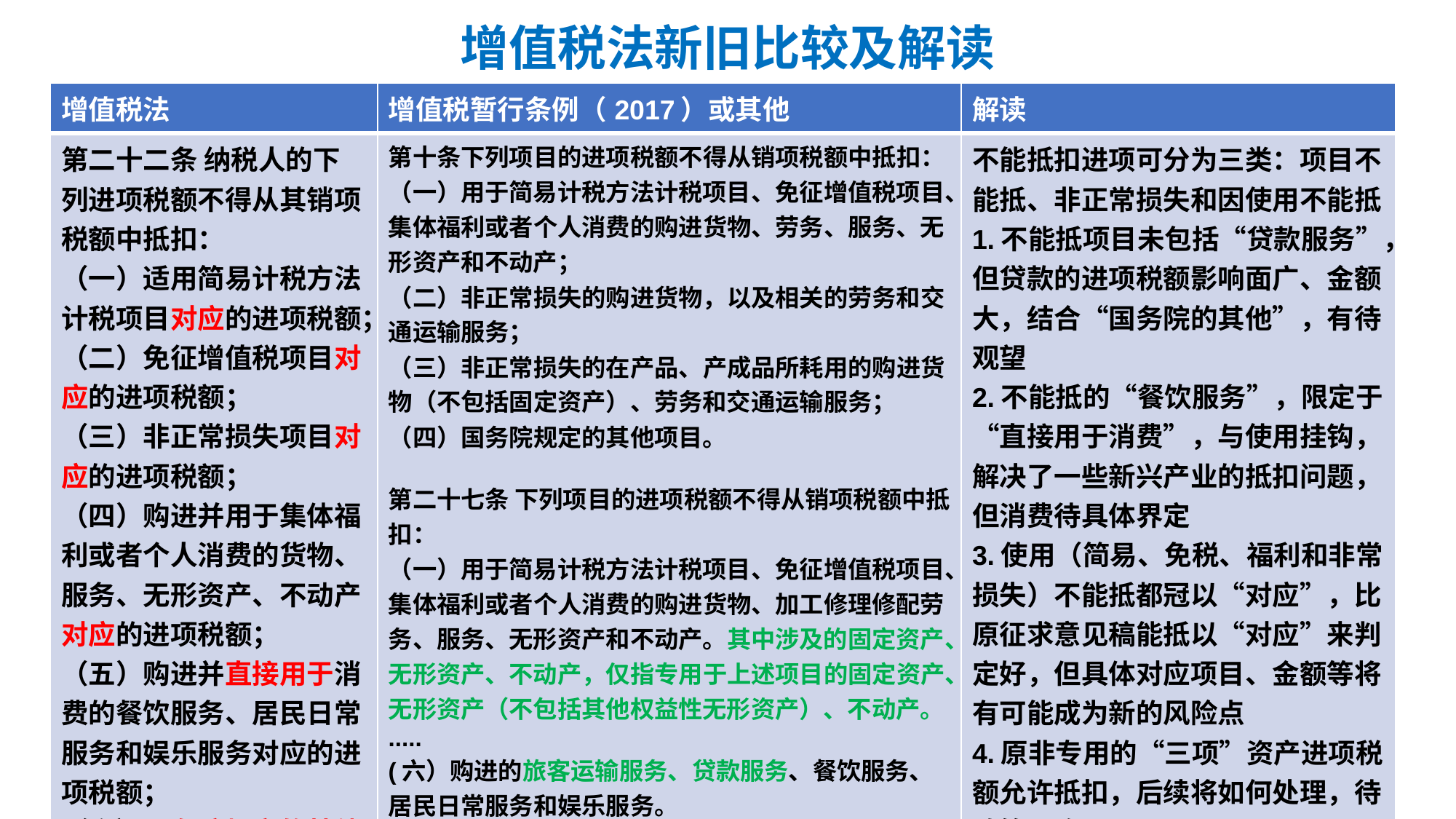

# 增值税法新旧比较及解读
| 增值税法 | 增值税暂行条例（2017）或其他 | 解读 |
| --- | --- | --- |
| 第二十二条 纳税人的下列进项税额不得从其销项税额中抵扣： （一）适用简易计税方法计税项目对应的进项税额； （二）免征增值税项目对应的进项税额； （三）非正常损失项目对应的进项税额； （四）购进并用于集体福利或者个人消费的货物、服务、无形资产、不动产对应的进项税额； （五）购进并直接用于消费的餐饮服务、居民日常服务和娱乐服务对应的进项税额； （六）国务院规定的其他进项税额。 | 第十条下列项目的进项税额不得从销项税额中抵扣： （一）用于简易计税方法计税项目、免征增值税项目、集体福利或者个人消费的购进货物、劳务、服务、无形资产和不动产； （二）非正常损失的购进货物，以及相关的劳务和交通运输服务； （三）非正常损失的在产品、产成品所耗用的购进货物（不包括固定资产）、劳务和交通运输服务； （四）国务院规定的其他项目。 第二十七条 下列项目的进项税额不得从销项税额中抵扣： （一）用于简易计税方法计税项目、免征增值税项目、集体福利或者个人消费的购进货物、加工修理修配劳务、服务、无形资产和不动产。其中涉及的固定资产、无形资产、不动产，仅指专用于上述项目的固定资产、无形资产（不包括其他权益性无形资产）、不动产。 ..... (六）购进的旅客运输服务、贷款服务、餐饮服务、居民日常服务和娱乐服务。 ——财税【2016】36号 | 不能抵扣进项可分为三类：项目不能抵、非正常损失和因使用不能抵 1.不能抵项目未包括“贷款服务”，但贷款的进项税额影响面广、金额大，结合“国务院的其他”，有待观望 2.不能抵的“餐饮服务”，限定于“直接用于消费”，与使用挂钩，解决了一些新兴产业的抵扣问题，但消费待具体界定 3.使用（简易、免税、福利和非常损失）不能抵都冠以“对应”，比原征求意见稿能抵以“对应”来判定好，但具体对应项目、金额等将有可能成为新的风险点 4.原非专用的“三项”资产进项税额允许抵扣，后续将如何处理，待政策明确 |